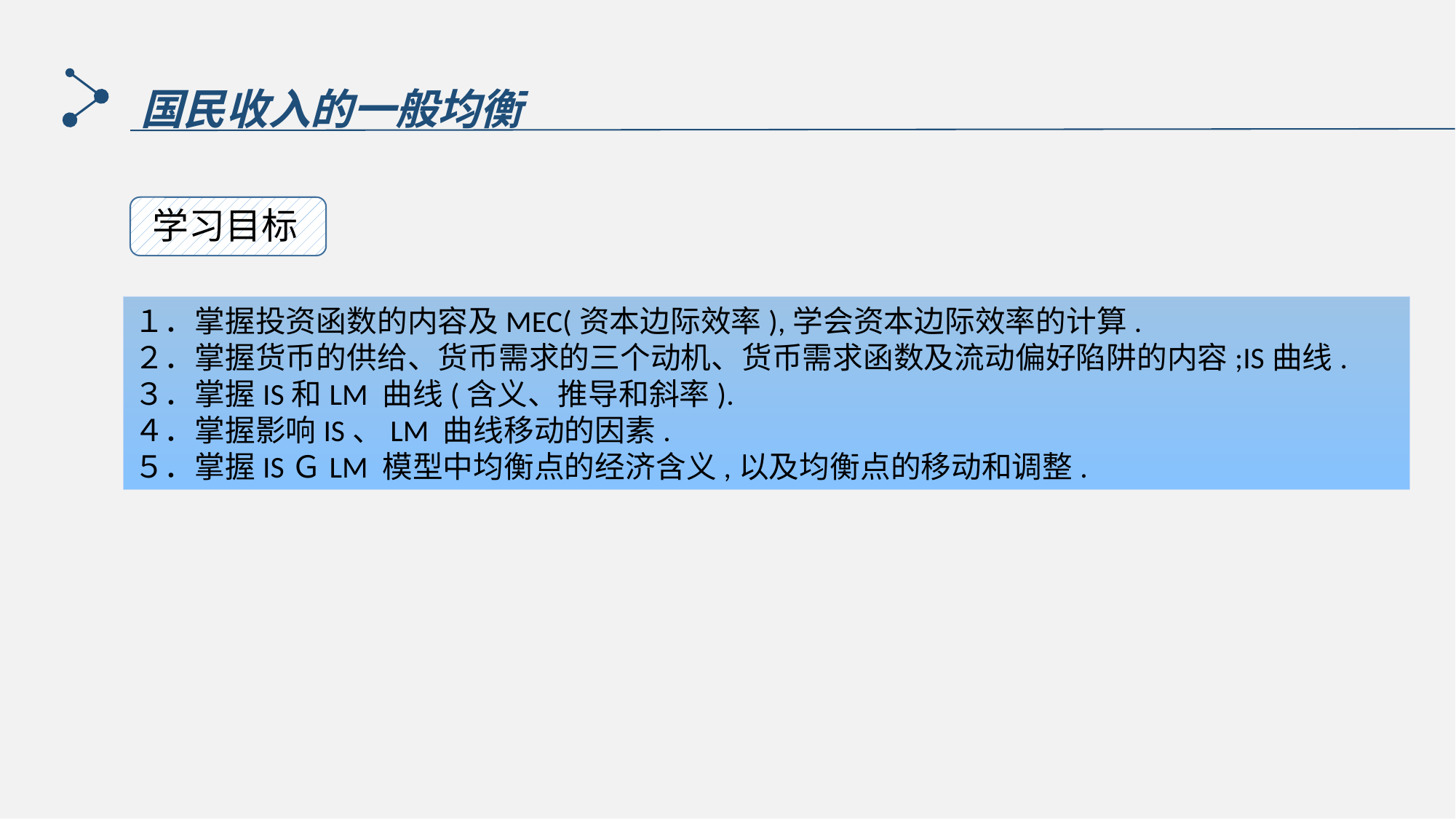

国民收入的一般均衡

学习目标
１．掌握投资函数的内容及MEC(资本边际效率),学会资本边际效率的计算.
２．掌握货币的供给、货币需求的三个动机、货币需求函数及流动偏好陷阱的内容;IS曲线.
３．掌握IS和LM 曲线(含义、推导和斜率).
４．掌握影响IS、LM 曲线移动的因素.
５．掌握ISＧLM 模型中均衡点的经济含义,以及均衡点的移动和调整.